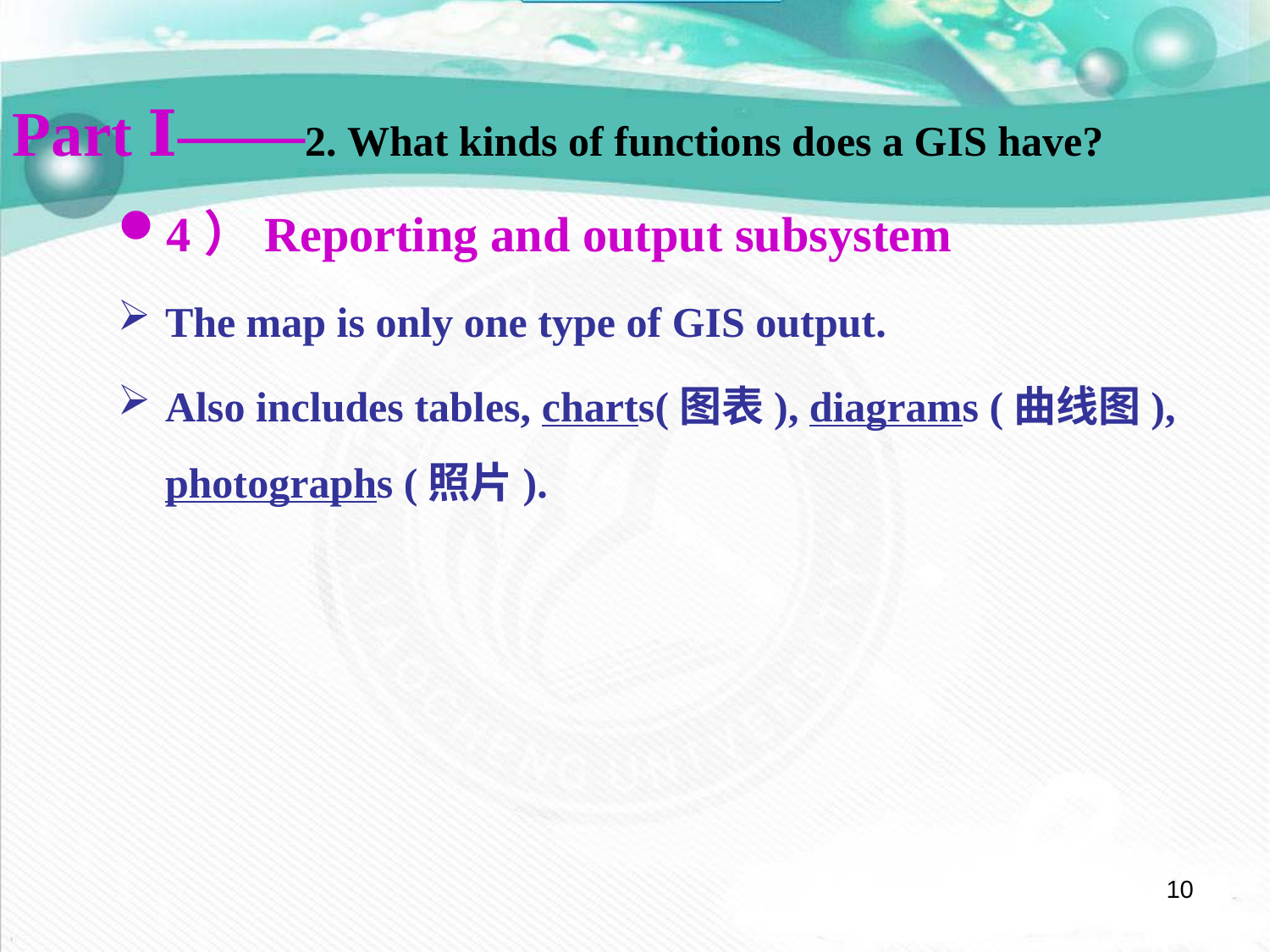

Part Ⅰ——2. What kinds of functions does a GIS have?
4）Reporting and output subsystem
The map is only one type of GIS output.
Also includes tables, charts(图表), diagrams (曲线图), photographs (照片).
10